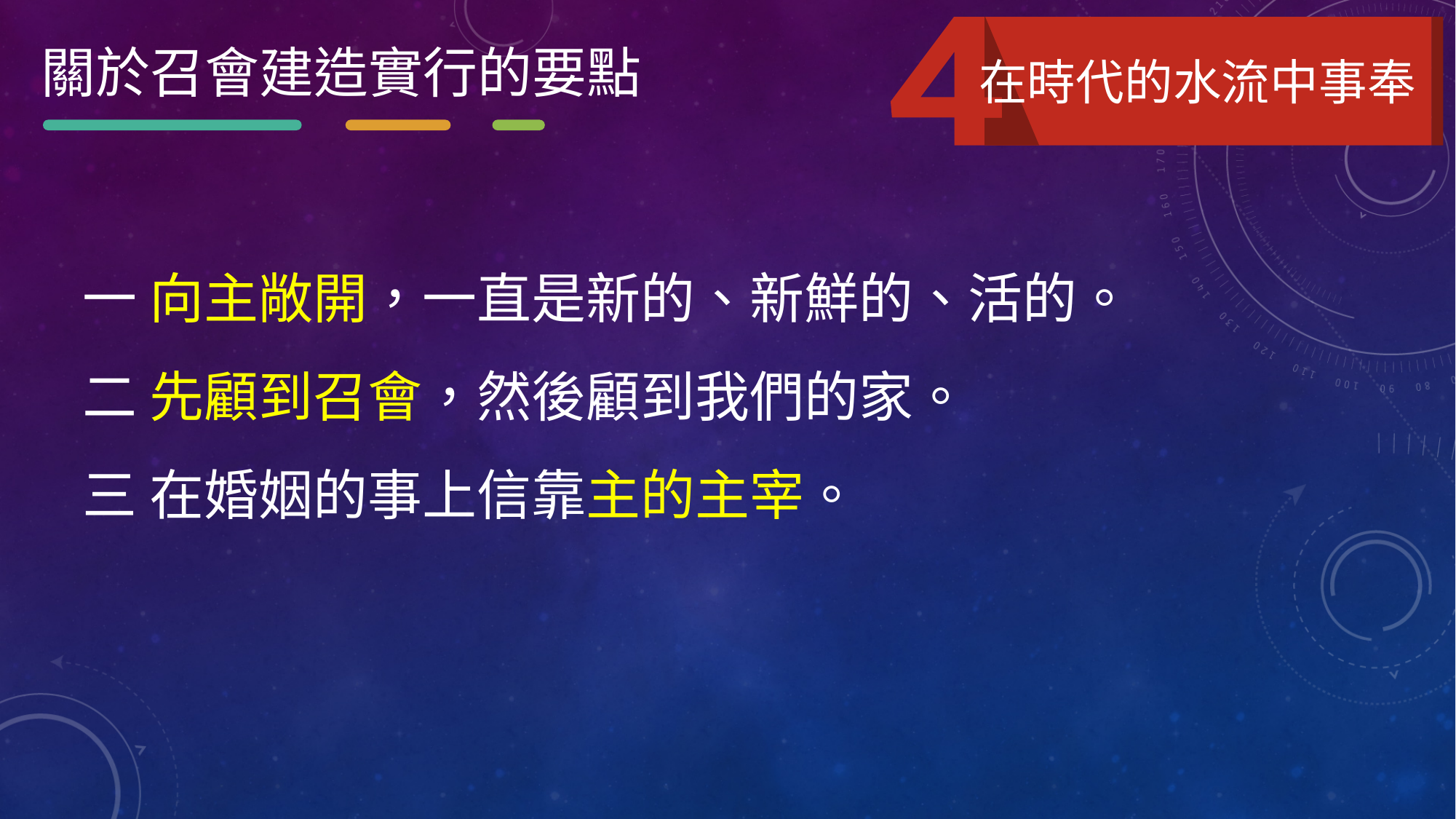

關於召會建造實行的要點
在時代的水流中事奉

一 向主敞開，一直是新的、新鮮的、活的。
二 先顧到召會，然後顧到我們的家。
三 在婚姻的事上信靠主的主宰。